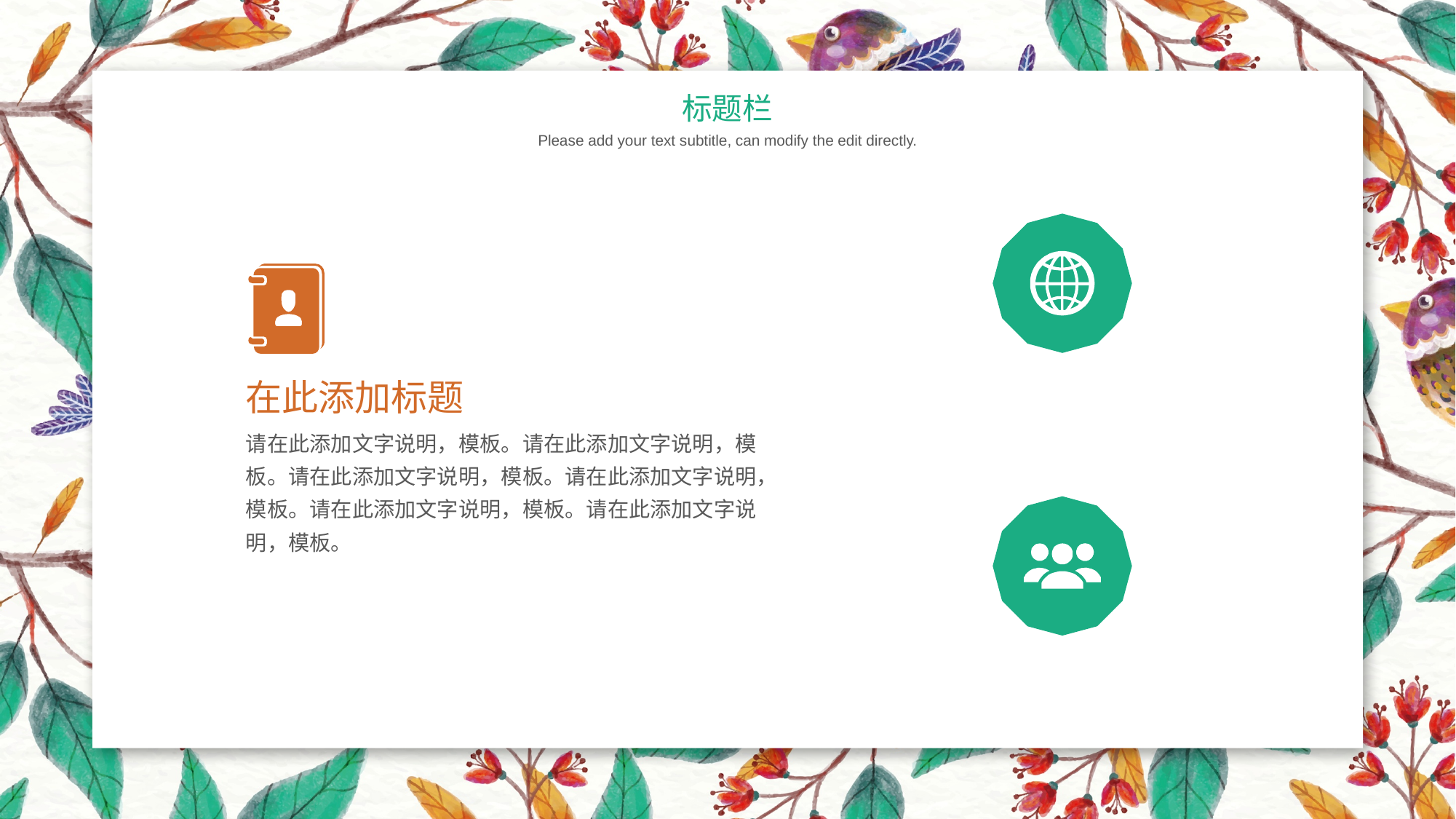

标题栏
Please add your text subtitle, can modify the edit directly.

在此添加标题
请在此添加文字说明，模板。请在此添加文字说明，模板。请在此添加文字说明，模板。请在此添加文字说明，模板。请在此添加文字说明，模板。请在此添加文字说明，模板。